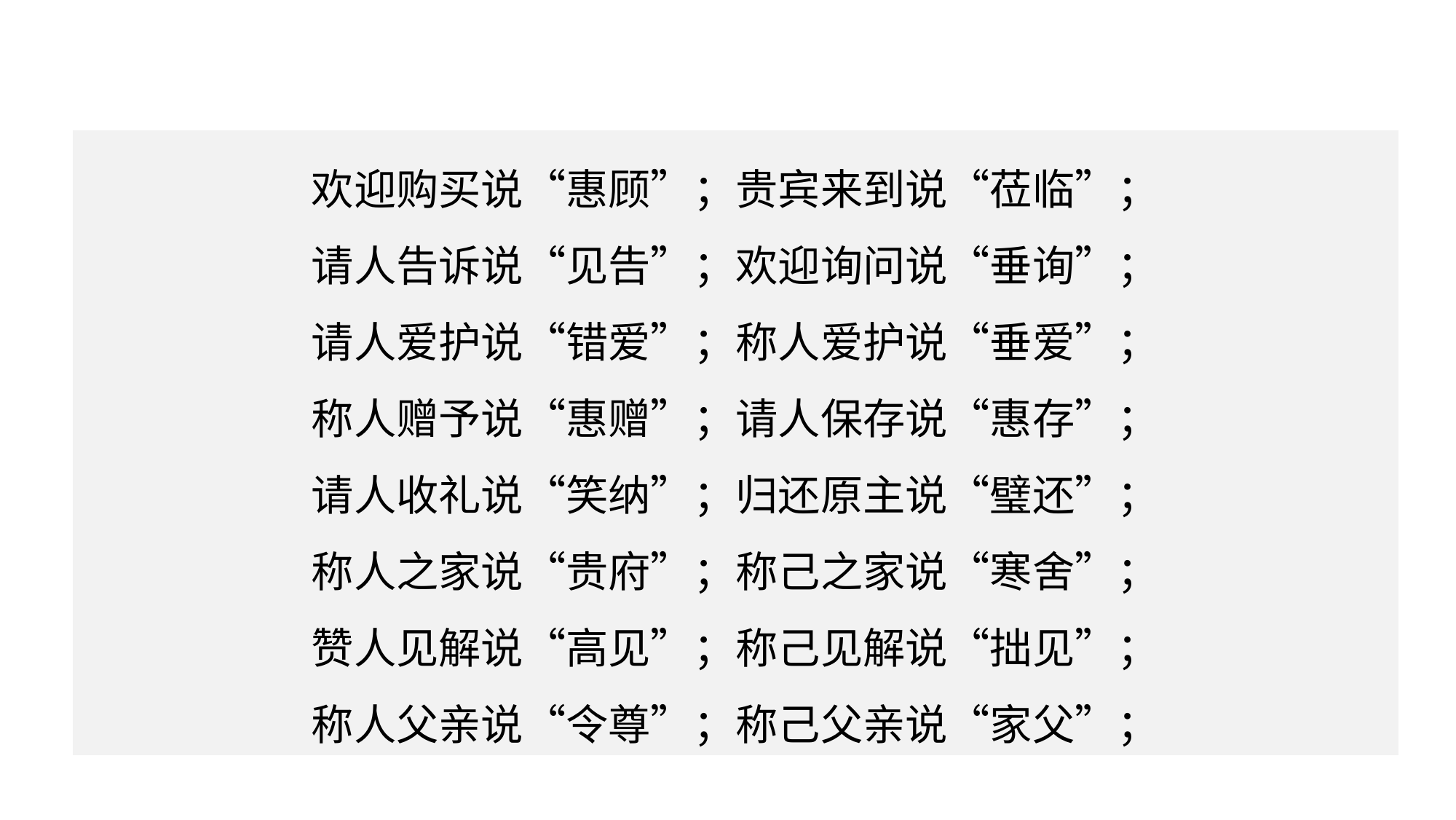

欢迎购买说“惠顾”；贵宾来到说“莅临”；
请人告诉说“见告”；欢迎询问说“垂询”；
请人爱护说“错爱”；称人爱护说“垂爱”；
称人赠予说“惠赠”；请人保存说“惠存”；
请人收礼说“笑纳”；归还原主说“璧还”；
称人之家说“贵府”；称己之家说“寒舍”；
赞人见解说“高见”；称己见解说“拙见”；
称人父亲说“令尊”；称己父亲说“家父”；